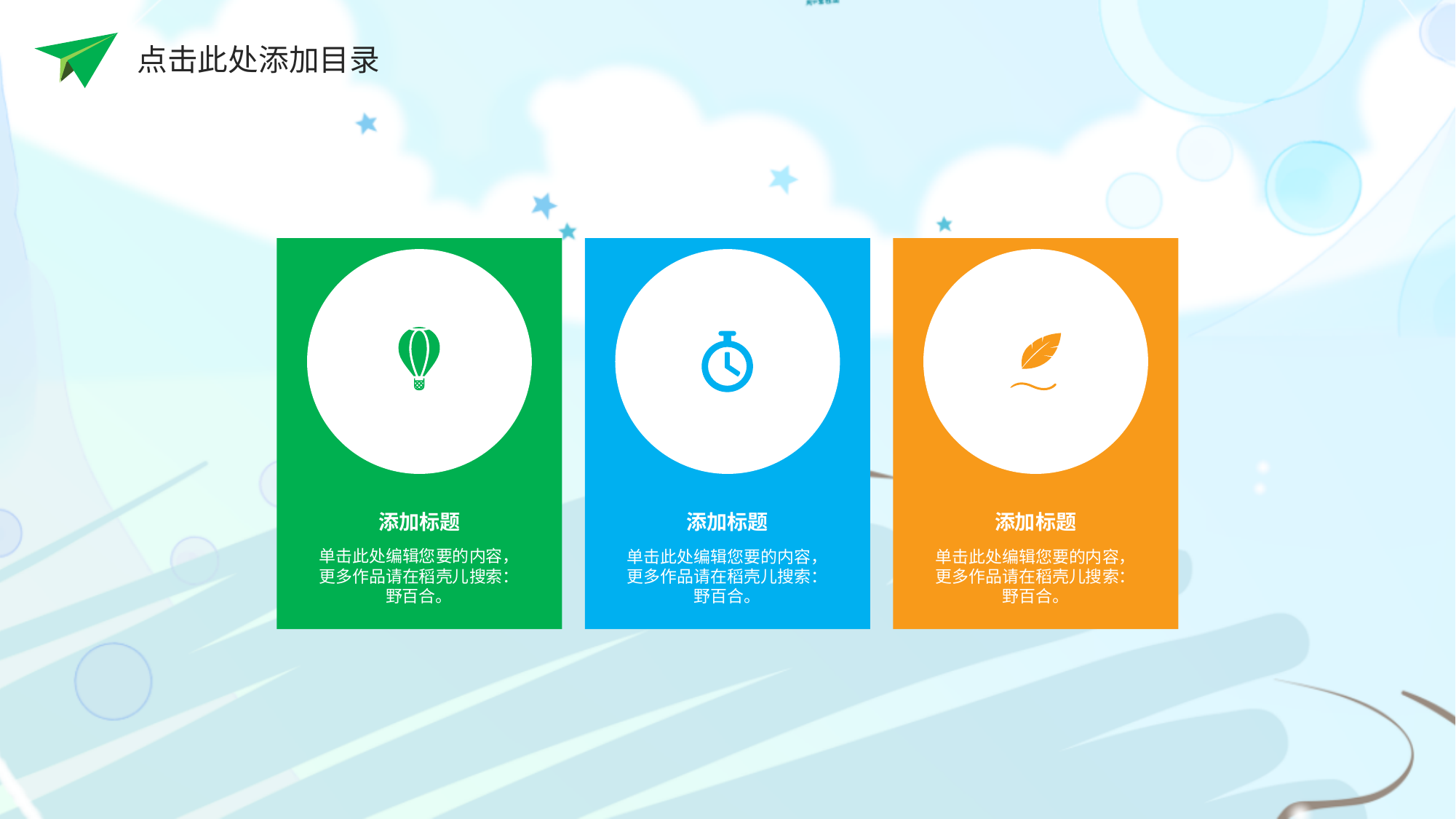

点击此处添加目录

添加标题
添加标题
添加标题
单击此处编辑您要的内容，更多作品请在稻壳儿搜索：野百合。

单击此处编辑您要的内容，更多作品请在稻壳儿搜索：野百合。
单击此处编辑您要的内容，更多作品请在稻壳儿搜索：野百合。